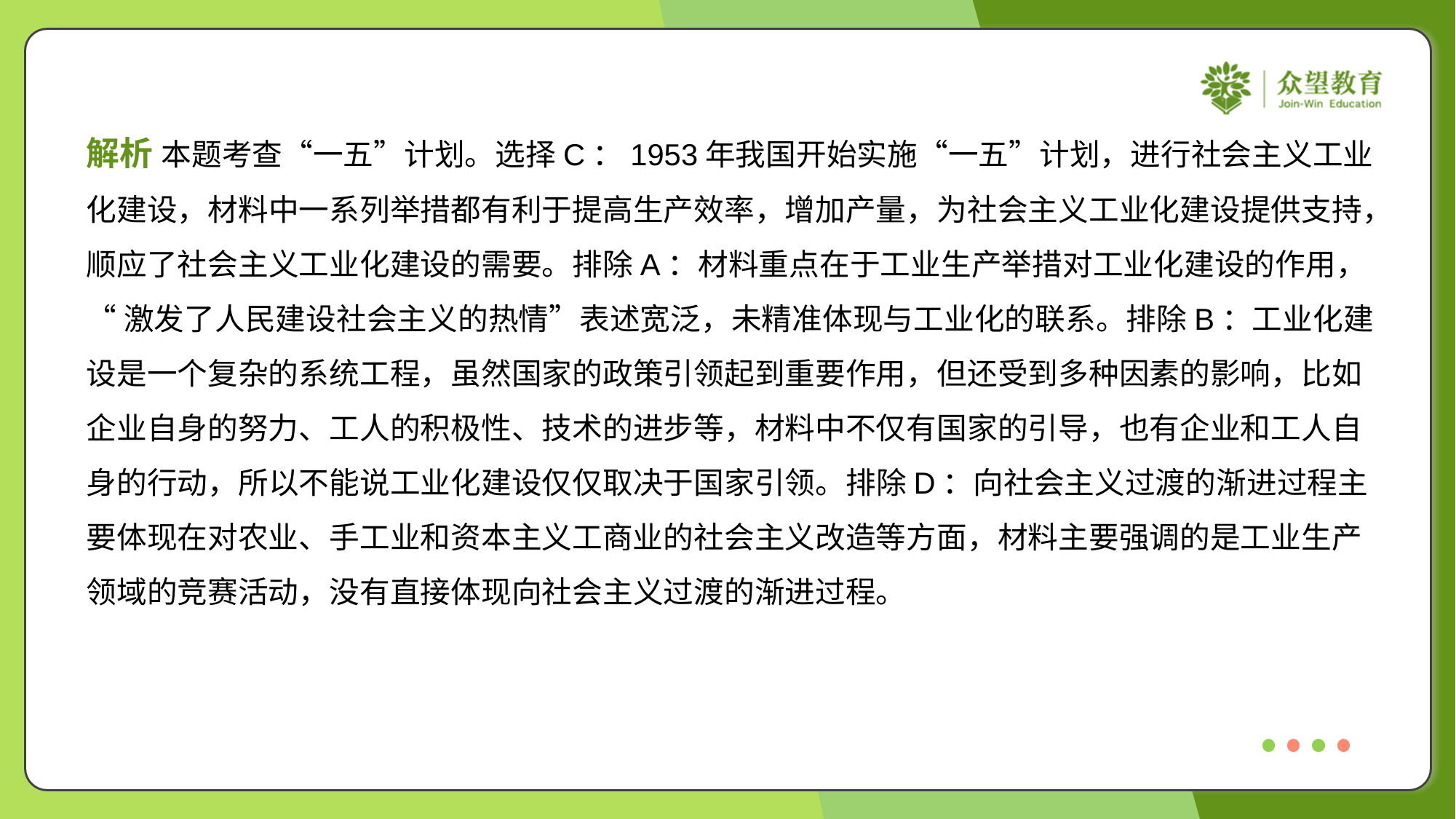

解析 本题考查“一五”计划。选择C：1953年我国开始实施“一五”计划，进行社会主义工业
化建设，材料中一系列举措都有利于提高生产效率，增加产量，为社会主义工业化建设提供支持，
顺应了社会主义工业化建设的需要。排除A：材料重点在于工业生产举措对工业化建设的作用，
“激发了人民建设社会主义的热情”表述宽泛，未精准体现与工业化的联系。排除B：工业化建
设是一个复杂的系统工程，虽然国家的政策引领起到重要作用，但还受到多种因素的影响，比如
企业自身的努力、工人的积极性、技术的进步等，材料中不仅有国家的引导，也有企业和工人自
身的行动，所以不能说工业化建设仅仅取决于国家引领。排除D：向社会主义过渡的渐进过程主
要体现在对农业、手工业和资本主义工商业的社会主义改造等方面，材料主要强调的是工业生产
领域的竞赛活动，没有直接体现向社会主义过渡的渐进过程。